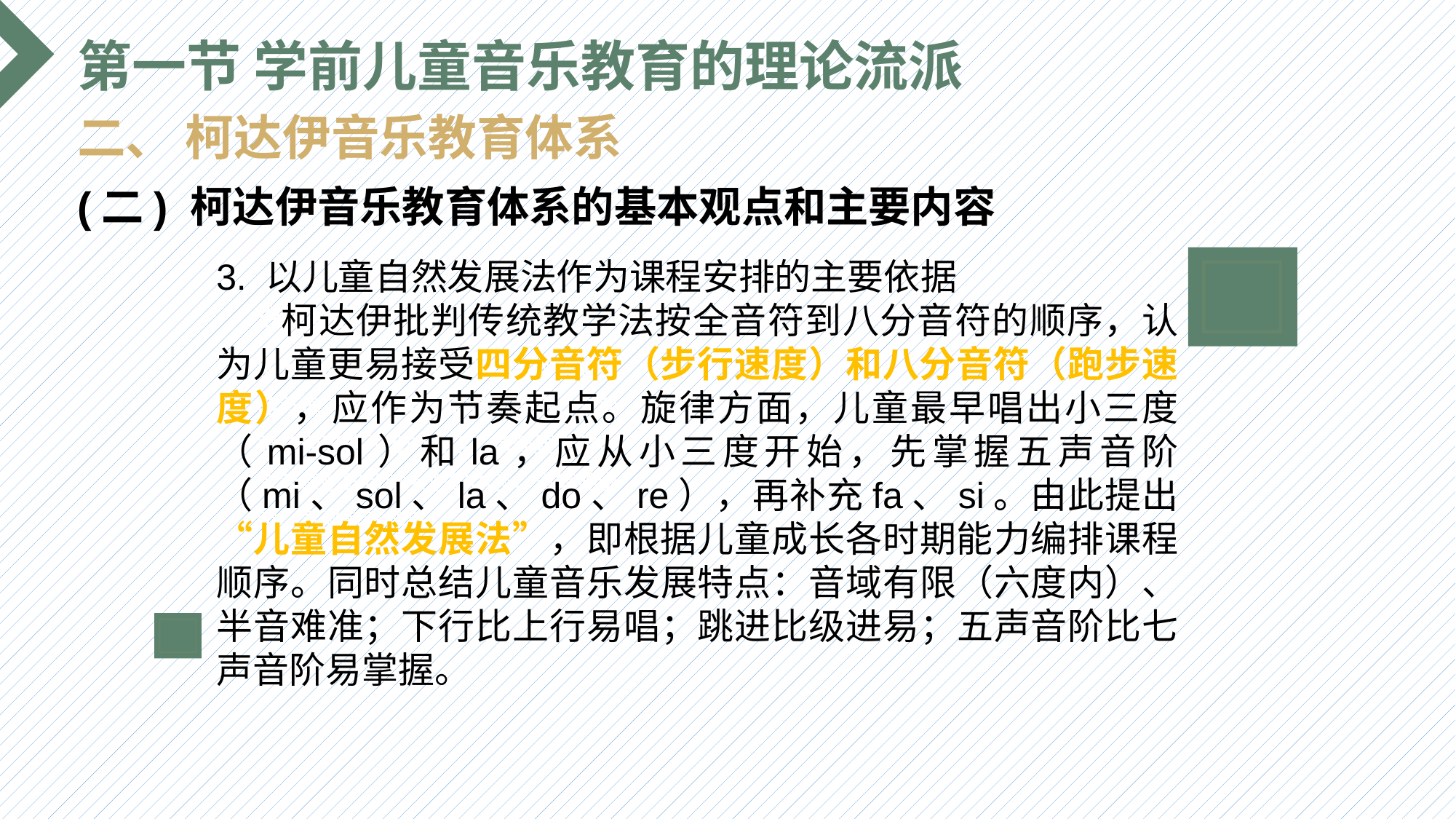

第一节 学前儿童音乐教育的理论流派
二、 柯达伊音乐教育体系
(二) 柯达伊音乐教育体系的基本观点和主要内容

3. 以儿童自然发展法作为课程安排的主要依据
      柯达伊批判传统教学法按全音符到八分音符的顺序，认为儿童更易接受四分音符（步行速度）和八分音符（跑步速度），应作为节奏起点。旋律方面，儿童最早唱出小三度（mi-sol）和la，应从小三度开始，先掌握五声音阶（mi、sol、la、do、re），再补充fa、si。由此提出“儿童自然发展法”，即根据儿童成长各时期能力编排课程顺序。同时总结儿童音乐发展特点：音域有限（六度内）、半音难准；下行比上行易唱；跳进比级进易；五声音阶比七声音阶易掌握。

选题背景
输入您的内容，请简要说明，言简意赅即可输入您的内容，请简要说明，言简意赅即可输入您的内容，请简要说明，言简意赅即可输入您的内容，请简要说明，言简意赅即可